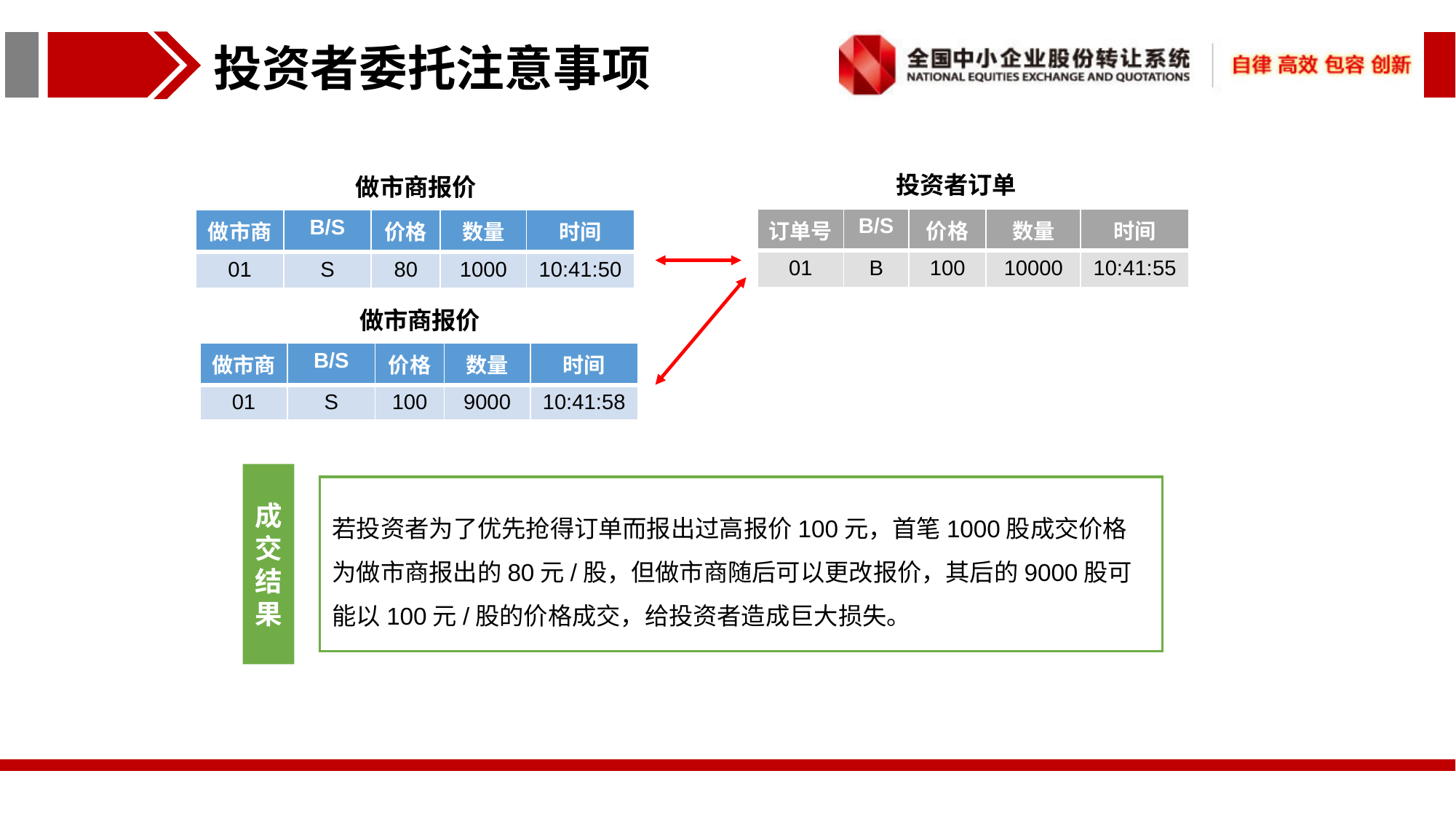

投资者委托注意事项
投资者订单
做市商报价
| 订单号 | B/S | 价格 | 数量 | 时间 |
| --- | --- | --- | --- | --- |
| 01 | B | 100 | 10000 | 10:41:55 |
| 做市商 | B/S | 价格 | 数量 | 时间 |
| --- | --- | --- | --- | --- |
| 01 | S | 80 | 1000 | 10:41:50 |
做市商报价
| 做市商 | B/S | 价格 | 数量 | 时间 |
| --- | --- | --- | --- | --- |
| 01 | S | 100 | 9000 | 10:41:58 |
成交结果
若投资者为了优先抢得订单而报出过高报价100元，首笔1000股成交价格为做市商报出的80元/股，但做市商随后可以更改报价，其后的9000股可能以100元/股的价格成交，给投资者造成巨大损失。
57